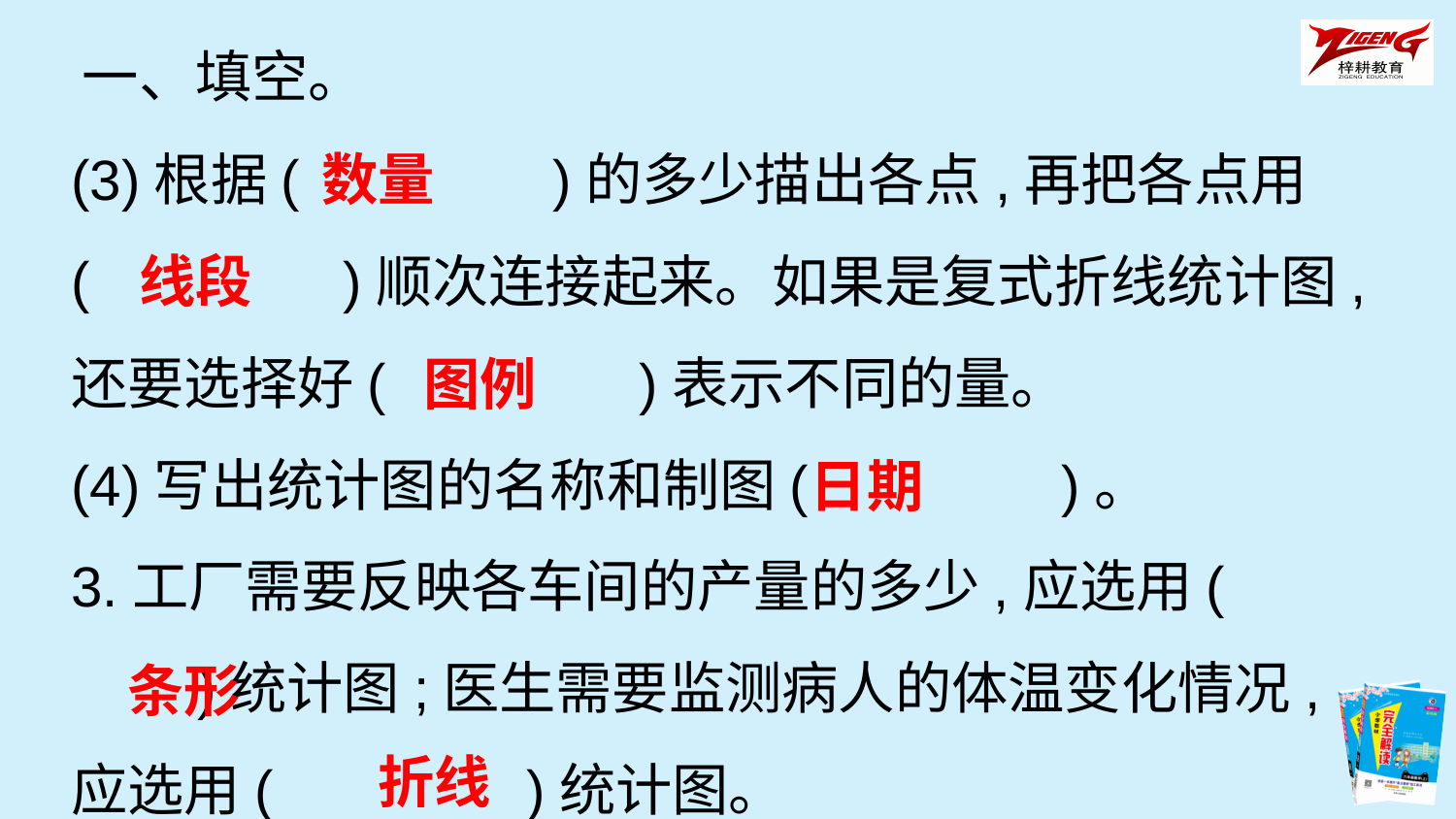

一、填空。
(3)根据(　　　　)的多少描出各点,再把各点用(　　　　)顺次连接起来。如果是复式折线统计图,还要选择好(　　　　)表示不同的量。
(4)写出统计图的名称和制图(　　　　)。
3.工厂需要反映各车间的产量的多少,应选用(　　　　)统计图;医生需要监测病人的体温变化情况,应选用(　　　　)统计图。
数量
线段
图例
日期
条形
折线